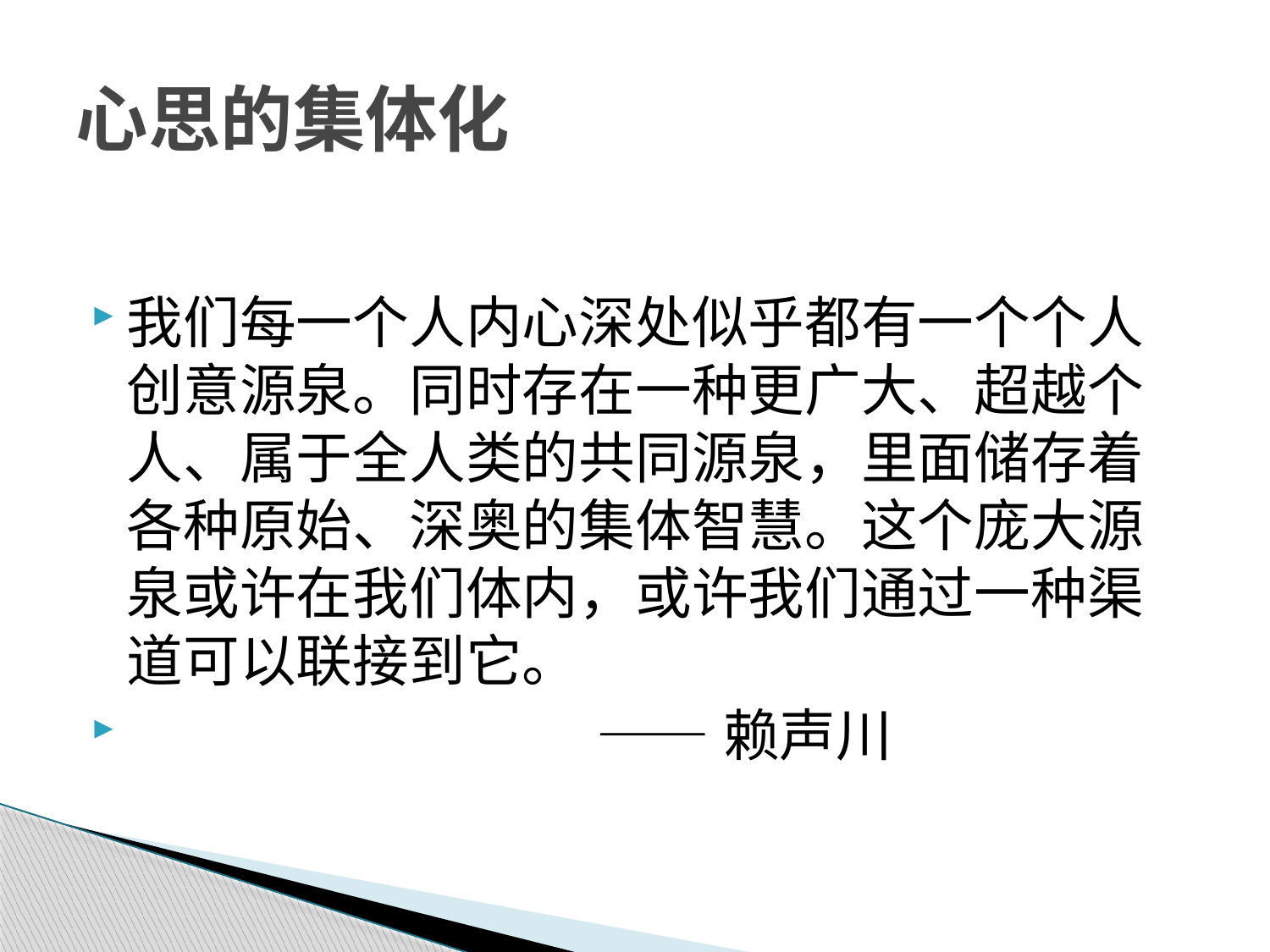

# 心思的集体化

我们每一个人内心深处似乎都有一个个人创意源泉。同时存在一种更广大、超越个人、属于全人类的共同源泉，里面储存着各种原始、深奥的集体智慧。这个庞大源泉或许在我们体内，或许我们通过一种渠道可以联接到它。
                                     ——赖声川